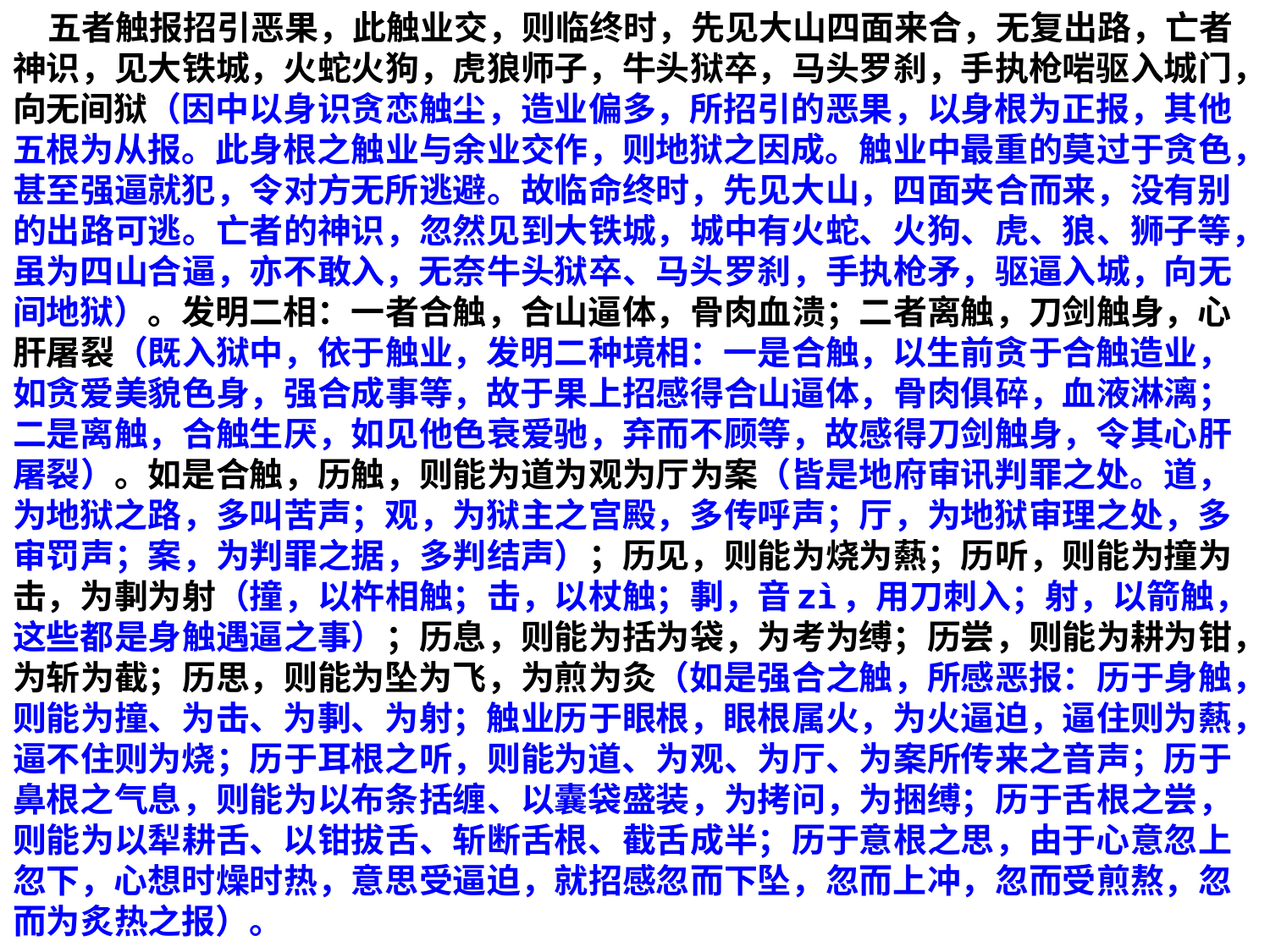

五者触报招引恶果，此触业交，则临终时，先见大山四面来合，无复出路，亡者神识，见大铁城，火蛇火狗，虎狼师子，牛头狱卒，马头罗刹，手执枪啱驱入城门，向无间狱（因中以身识贪恋触尘，造业偏多，所招引的恶果，以身根为正报，其他五根为从报。此身根之触业与余业交作，则地狱之因成。触业中最重的莫过于贪色，甚至强逼就犯，令对方无所逃避。故临命终时，先见大山，四面夹合而来，没有别的出路可逃。亡者的神识，忽然见到大铁城，城中有火蛇、火狗、虎、狼、狮子等，虽为四山合逼，亦不敢入，无奈牛头狱卒、马头罗刹，手执枪矛，驱逼入城，向无间地狱）。发明二相：一者合触，合山逼体，骨肉血溃；二者离触，刀剑触身，心肝屠裂（既入狱中，依于触业，发明二种境相：一是合触，以生前贪于合触造业，如贪爱美貌色身，强合成事等，故于果上招感得合山逼体，骨肉俱碎，血液淋漓；二是离触，合触生厌，如见他色衰爱驰，弃而不顾等，故感得刀剑触身，令其心肝屠裂）。如是合触，历触，则能为道为观为厅为案（皆是地府审讯判罪之处。道，为地狱之路，多叫苦声；观，为狱主之宫殿，多传呼声；厅，为地狱审理之处，多审罚声；案，为判罪之据，多判结声）；历见，则能为烧为爇；历听，则能为撞为击，为剚为射（撞，以杵相触；击，以杖触；剚，音zì，用刀刺入；射，以箭触，这些都是身触遇逼之事）；历息，则能为括为袋，为考为缚；历尝，则能为耕为钳，为斩为截；历思，则能为坠为飞，为煎为灸（如是强合之触，所感恶报：历于身触，则能为撞、为击、为剚、为射；触业历于眼根，眼根属火，为火逼迫，逼住则为爇，逼不住则为烧；历于耳根之听，则能为道、为观、为厅、为案所传来之音声；历于鼻根之气息，则能为以布条括缠、以囊袋盛装，为拷问，为捆缚；历于舌根之尝，则能为以犁耕舌、以钳拔舌、斩断舌根、截舌成半；历于意根之思，由于心意忽上忽下，心想时燥时热，意思受逼迫，就招感忽而下坠，忽而上冲，忽而受煎熬，忽而为炙热之报）。